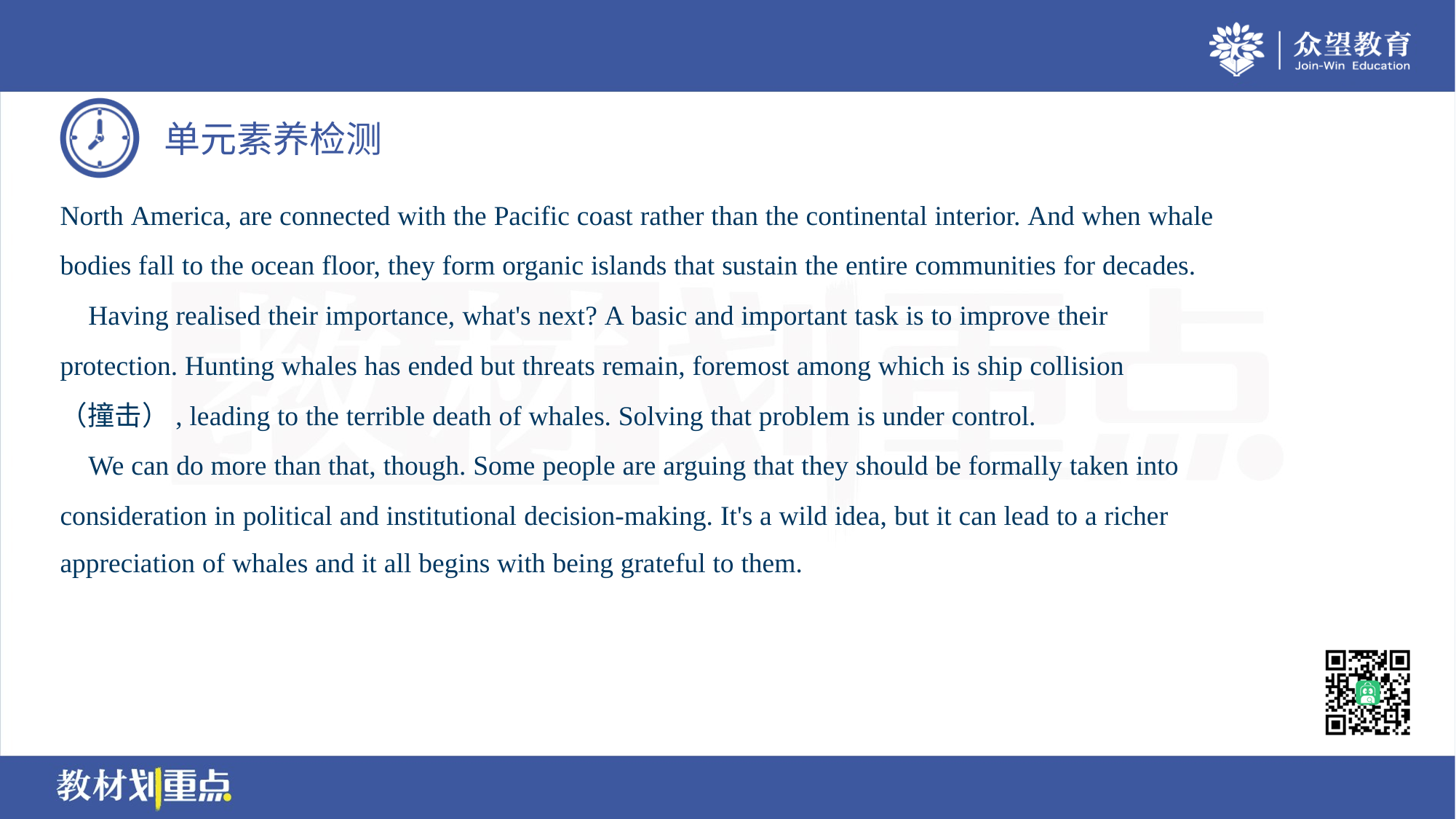

North America, are connected with the Pacific coast rather than the continental interior. And when whale
bodies fall to the ocean floor, they form organic islands that sustain the entire communities for decades.
    Having realised their importance, what's next? A basic and important task is to improve their
protection. Hunting whales has ended but threats remain, foremost among which is ship collision
（撞击）, leading to the terrible death of whales. Solving that problem is under control.
    We can do more than that, though. Some people are arguing that they should be formally taken into
consideration in political and institutional decision-making. It's a wild idea, but it can lead to a richer
appreciation of whales and it all begins with being grateful to them.